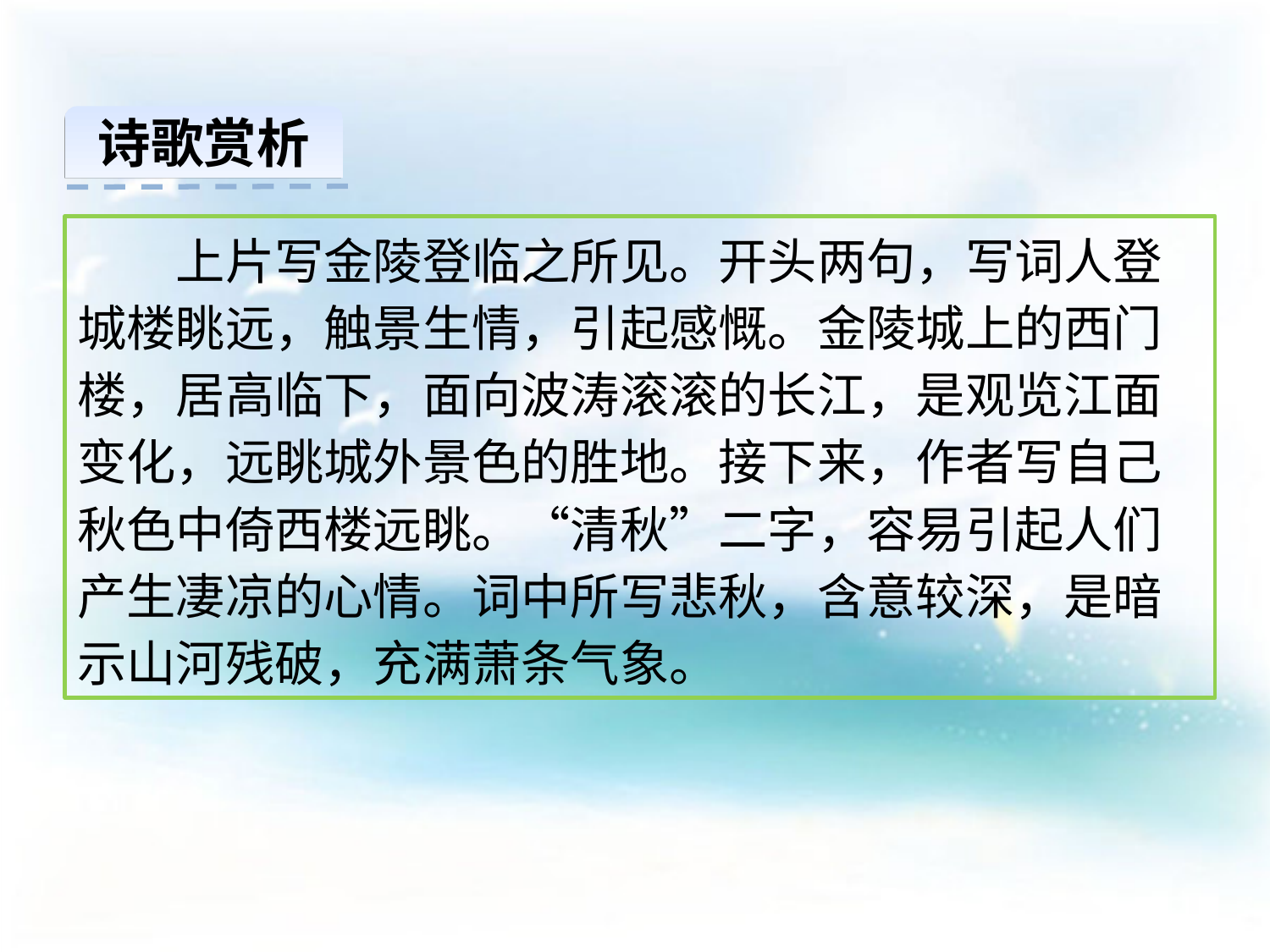

诗歌赏析

　　上片写金陵登临之所见。开头两句，写词人登城楼眺远，触景生情，引起感慨。金陵城上的西门楼，居高临下，面向波涛滚滚的长江，是观览江面变化，远眺城外景色的胜地。接下来，作者写自己秋色中倚西楼远眺。“清秋”二字，容易引起人们产生凄凉的心情。词中所写悲秋，含意较深，是暗示山河残破，充满萧条气象。